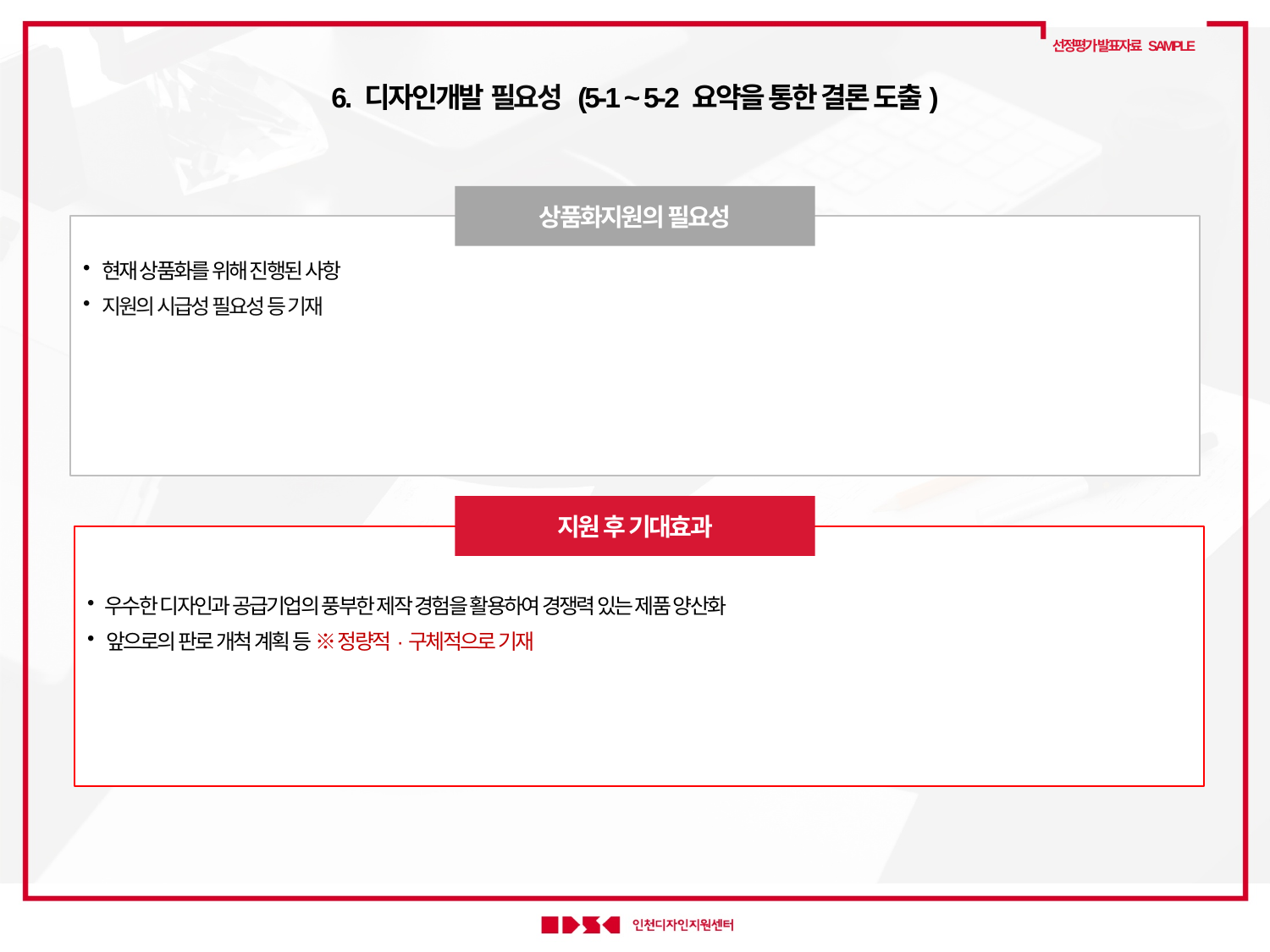

선정평가 발표자료 SAMPLE
6. 디자인개발 필요성 (5-1 ~ 5-2 요약을 통한 결론 도출)
상품화지원의 필요성

 현재 상품화를 위해 진행된 사항
 지원의 시급성 필요성 등 기재
지원 후 기대효과

 우수한 디자인과 공급기업의 풍부한 제작 경험을 활용하여 경쟁력 있는 제품 양산화
 앞으로의 판로 개척 계획 등 ※ 정량적·구체적으로 기재